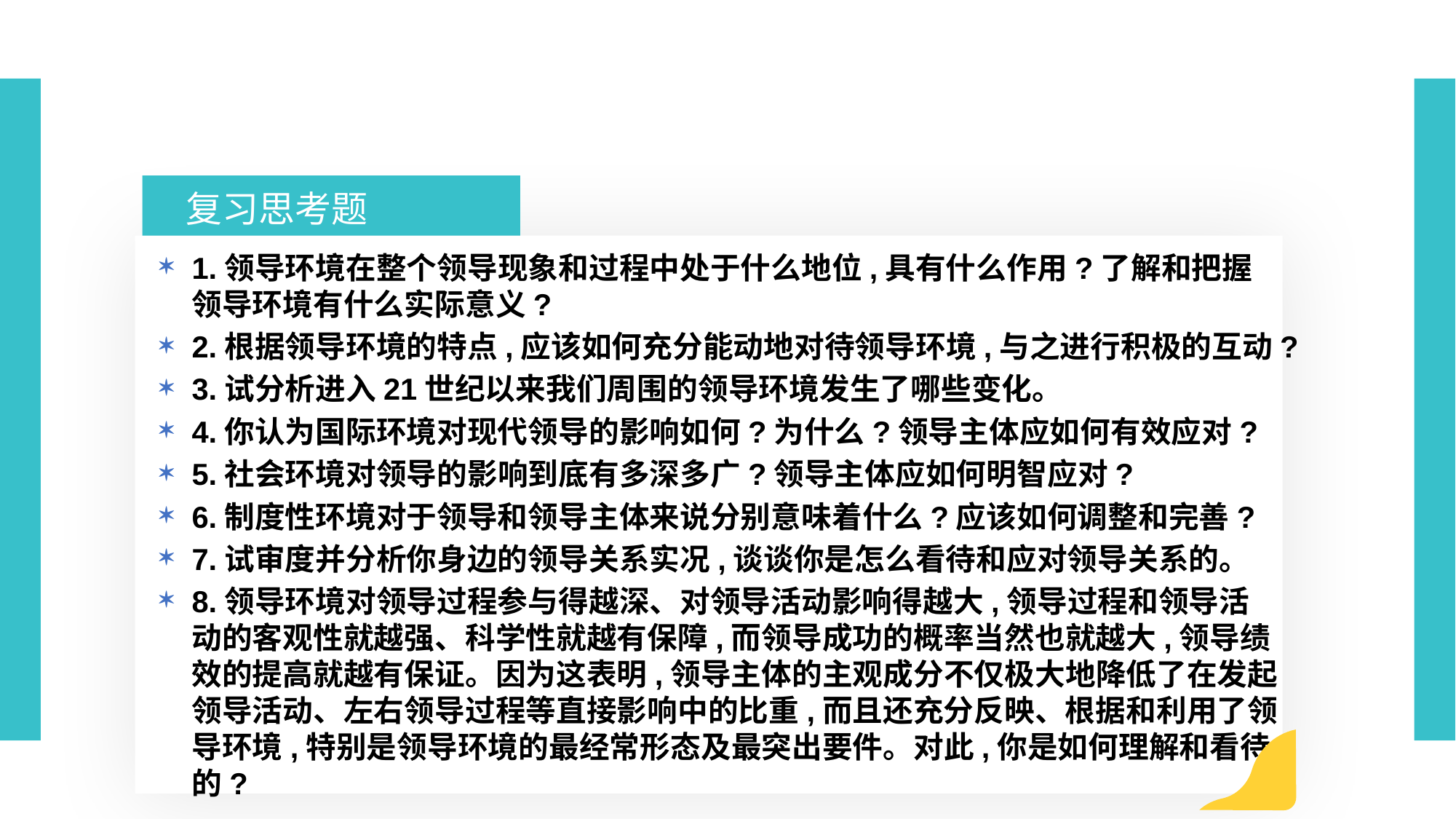

复习思考题

1.领导环境在整个领导现象和过程中处于什么地位,具有什么作用?了解和把握领导环境有什么实际意义?
2.根据领导环境的特点,应该如何充分能动地对待领导环境,与之进行积极的互动?
3.试分析进入21世纪以来我们周围的领导环境发生了哪些变化。
4.你认为国际环境对现代领导的影响如何?为什么?领导主体应如何有效应对?
5.社会环境对领导的影响到底有多深多广?领导主体应如何明智应对?
6.制度性环境对于领导和领导主体来说分别意味着什么?应该如何调整和完善?
7.试审度并分析你身边的领导关系实况,谈谈你是怎么看待和应对领导关系的。
8.领导环境对领导过程参与得越深、对领导活动影响得越大,领导过程和领导活动的客观性就越强、科学性就越有保障,而领导成功的概率当然也就越大,领导绩效的提高就越有保证。因为这表明,领导主体的主观成分不仅极大地降低了在发起领导活动、左右领导过程等直接影响中的比重,而且还充分反映、根据和利用了领导环境,特别是领导环境的最经常形态及最突出要件。对此,你是如何理解和看待的?